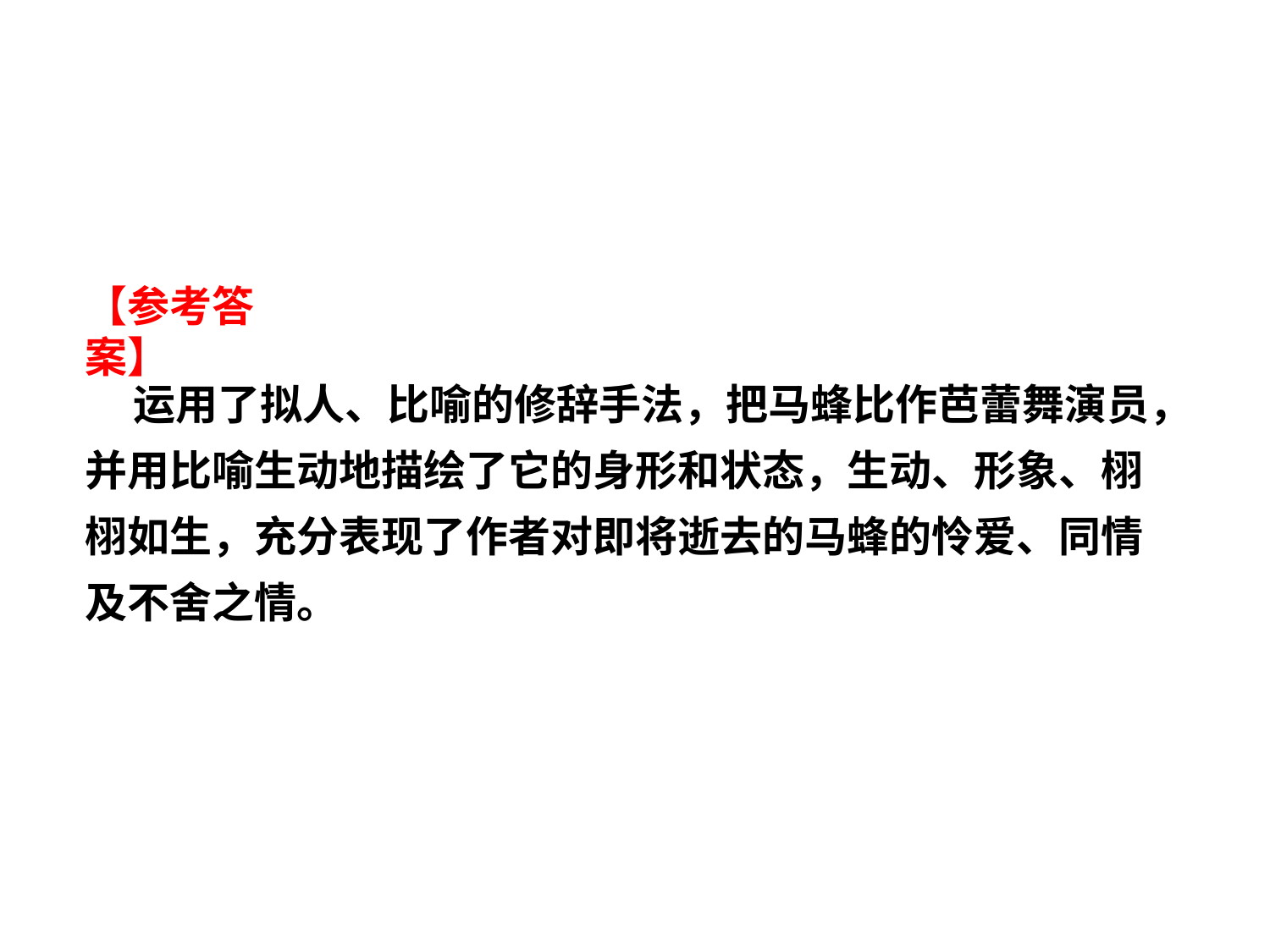

【参考答案】
    运用了拟人、比喻的修辞手法，把马蜂比作芭蕾舞演员，并用比喻生动地描绘了它的身形和状态，生动、形象、栩栩如生，充分表现了作者对即将逝去的马蜂的怜爱、同情及不舍之情。